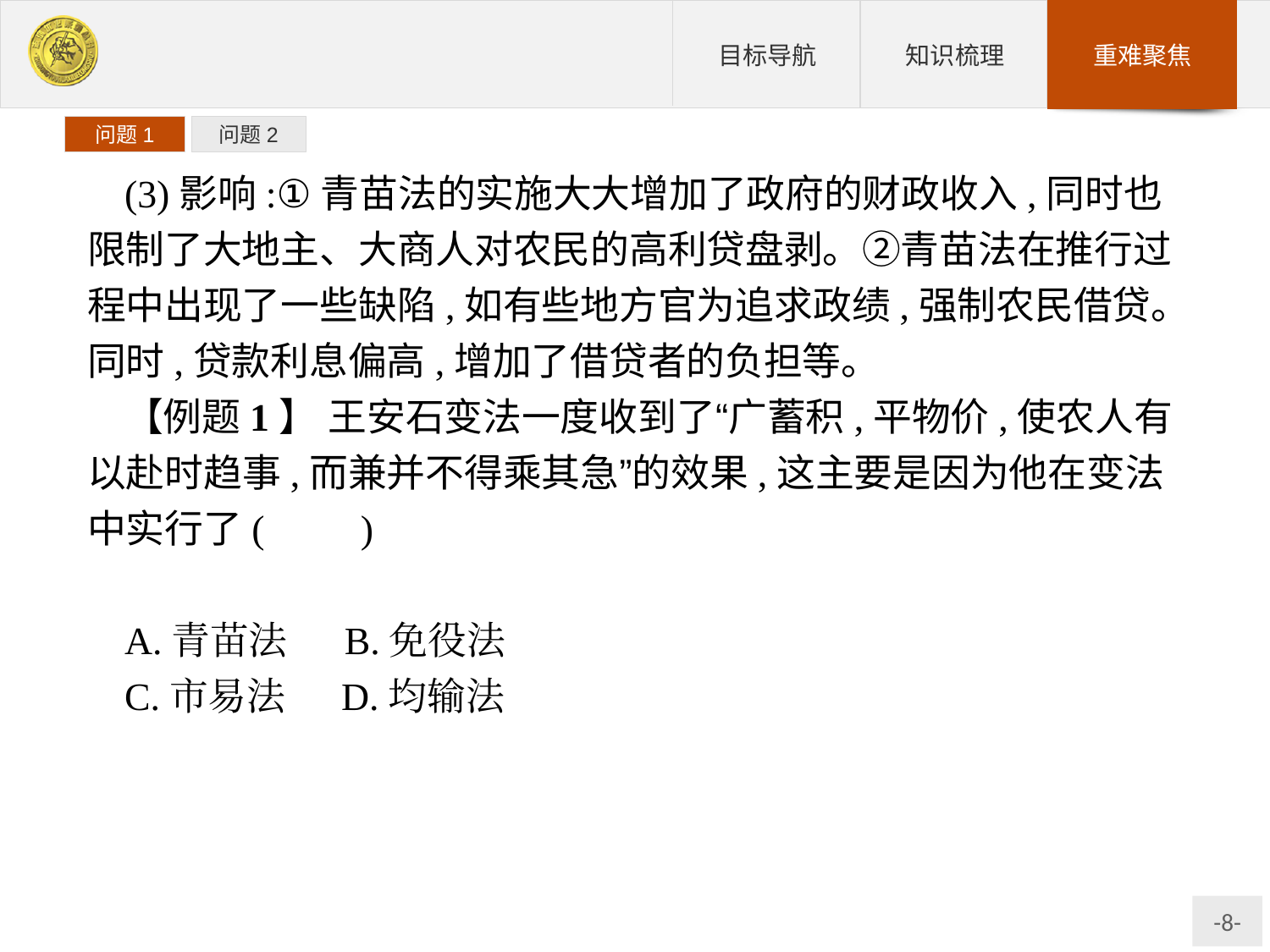

问题1
问题2
(3)影响:①青苗法的实施大大增加了政府的财政收入,同时也限制了大地主、大商人对农民的高利贷盘剥。②青苗法在推行过程中出现了一些缺陷,如有些地方官为追求政绩,强制农民借贷。同时,贷款利息偏高,增加了借贷者的负担等。
【例题1】 王安石变法一度收到了“广蓄积,平物价,使农人有以赴时趋事,而兼并不得乘其急”的效果,这主要是因为他在变法中实行了(　　)

A.青苗法	B.免役法
C.市易法	D.均输法
解析:“使农人有以赴时趋事,而兼并不得乘其急”,意思是说保证了农民的生产时间,使农民不误农时,限制了高利贷者对农民的盘剥。由此,可判断A项是符合题目要求的正确答案。
答案:A